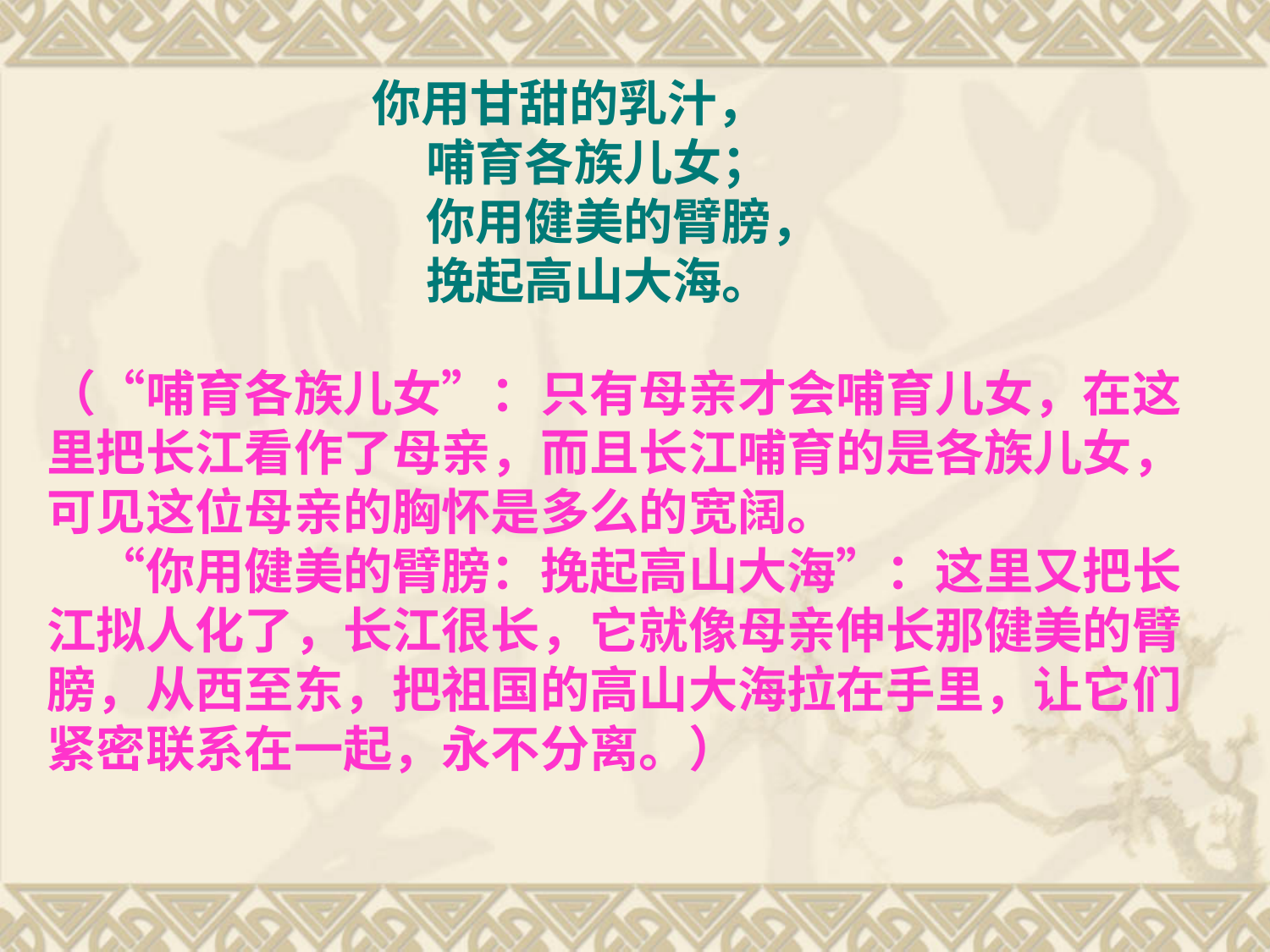

你用甘甜的乳汁，
　　　　　　　   哺育各族儿女；
　　　　　　　   你用健美的臂膀，
　　　　　　　   挽起高山大海。
（“哺育各族儿女”：只有母亲才会哺育儿女，在这里把长江看作了母亲，而且长江哺育的是各族儿女，可见这位母亲的胸怀是多么的宽阔。
　“你用健美的臂膀：挽起高山大海”：这里又把长江拟人化了，长江很长，它就像母亲伸长那健美的臂膀，从西至东，把祖国的高山大海拉在手里，让它们紧密联系在一起，永不分离。）